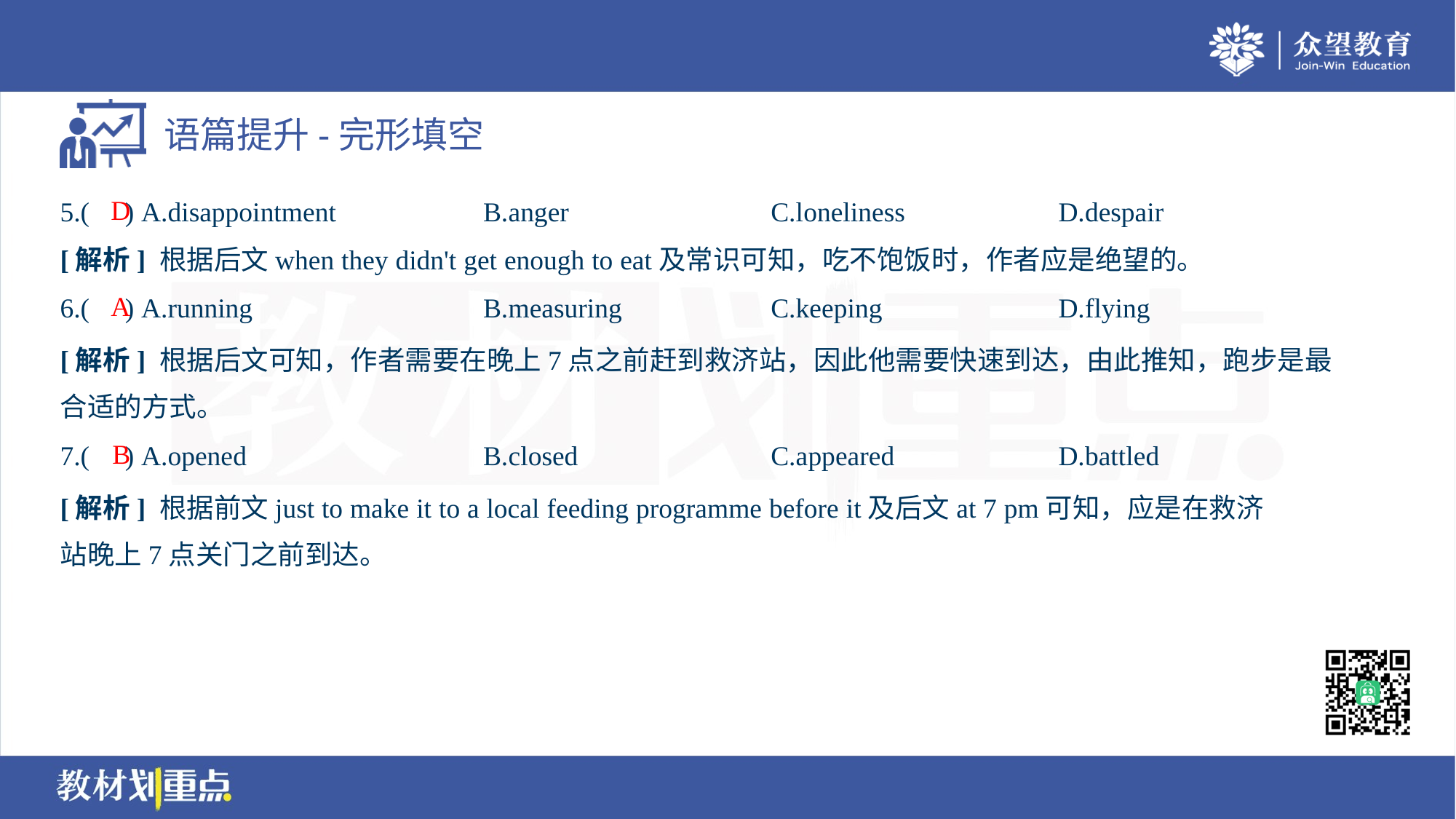

D
5.(     ) A.disappointment	B.anger	C.loneliness	D.despair
[解析] 根据后文when they didn't get enough to eat及常识可知，吃不饱饭时，作者应是绝望的。
A
6.(     ) A.running	B.measuring	C.keeping	D.flying
[解析] 根据后文可知，作者需要在晚上7点之前赶到救济站，因此他需要快速到达，由此推知，跑步是最
合适的方式。
B
7.(     ) A.opened	B.closed	C.appeared	D.battled
[解析] 根据前文just to make it to a local feeding programme before it及后文at 7 pm可知，应是在救济
站晚上7点关门之前到达。